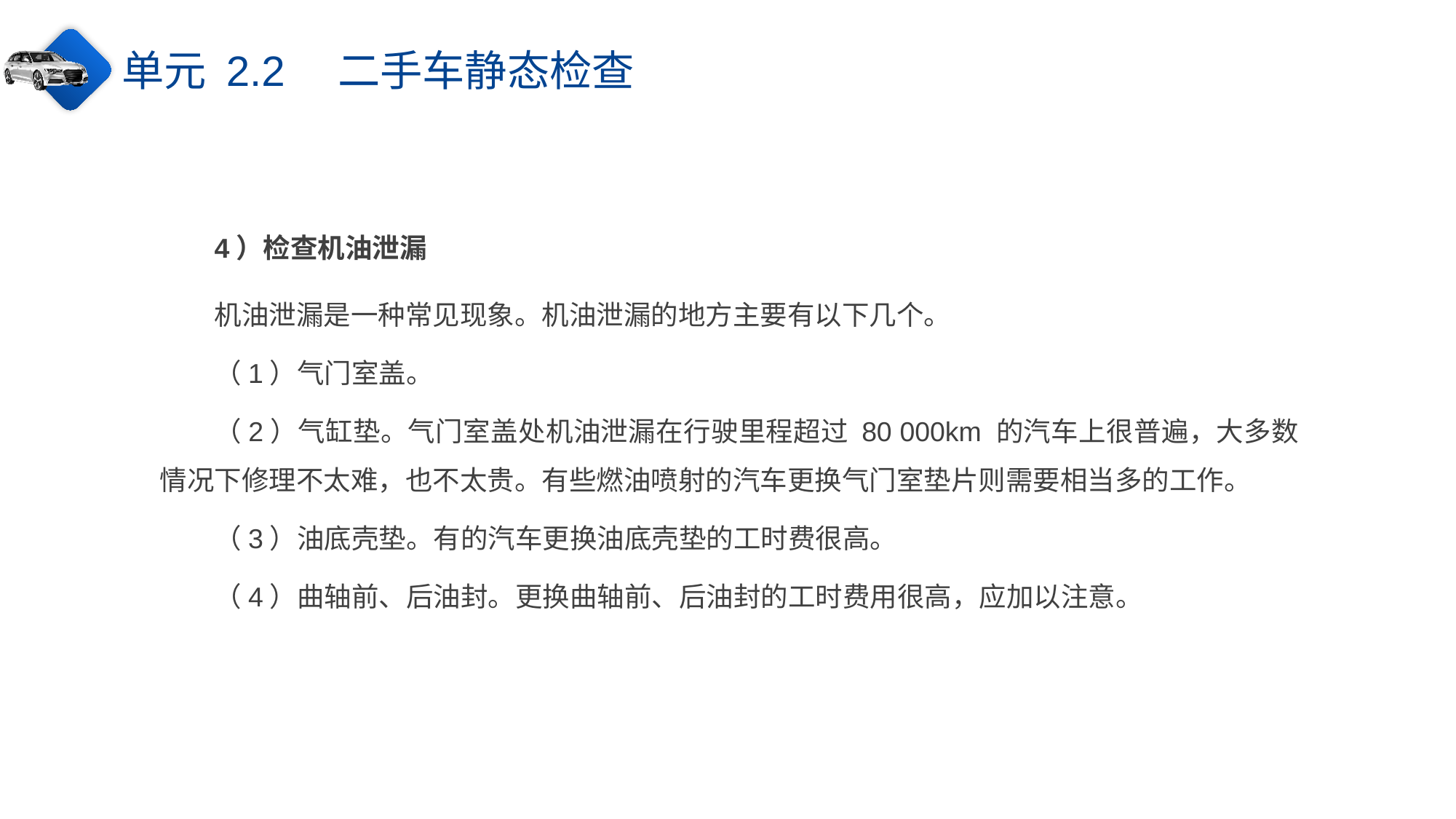

单元 2.2　二手车静态检查
4）检查机油泄漏
机油泄漏是一种常见现象。机油泄漏的地方主要有以下几个。
（1）气门室盖。
（2）气缸垫。气门室盖处机油泄漏在行驶里程超过 80 000km 的汽车上很普遍，大多数情况下修理不太难，也不太贵。有些燃油喷射的汽车更换气门室垫片则需要相当多的工作。
（3）油底壳垫。有的汽车更换油底壳垫的工时费很高。
（4）曲轴前、后油封。更换曲轴前、后油封的工时费用很高，应加以注意。